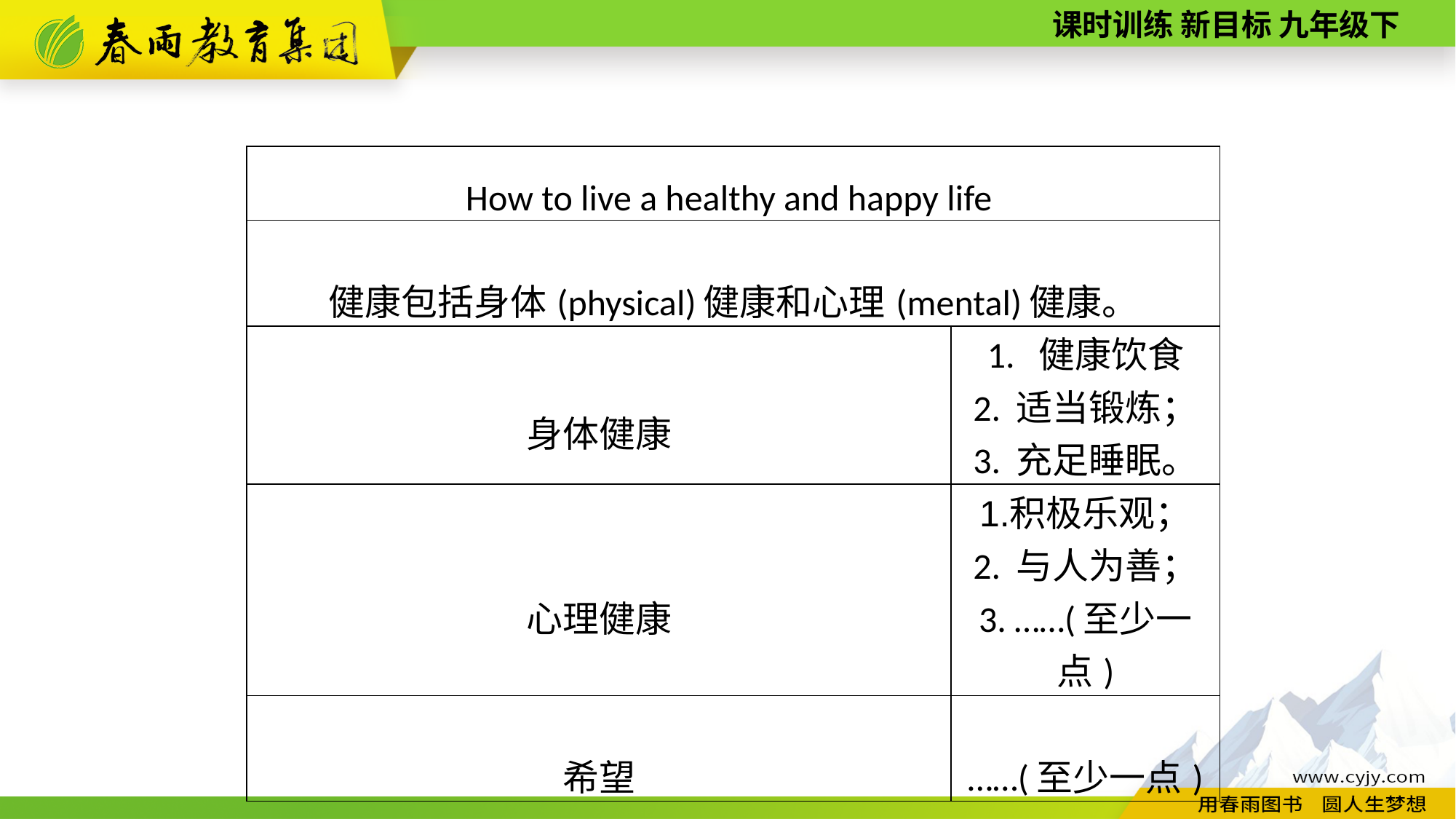

| How to live a healthy and happy life |  |
| --- | --- |
| 健康包括身体(physical)健康和心理(mental)健康。 |  |
| 身体健康 | 1. 健康饮食 2. 适当锻炼； 3. 充足睡眠。 |
| 心理健康 | 积极乐观； 2. 与人为善； 3. ……(至少一点) |
| 希望 | ……(至少一点) |